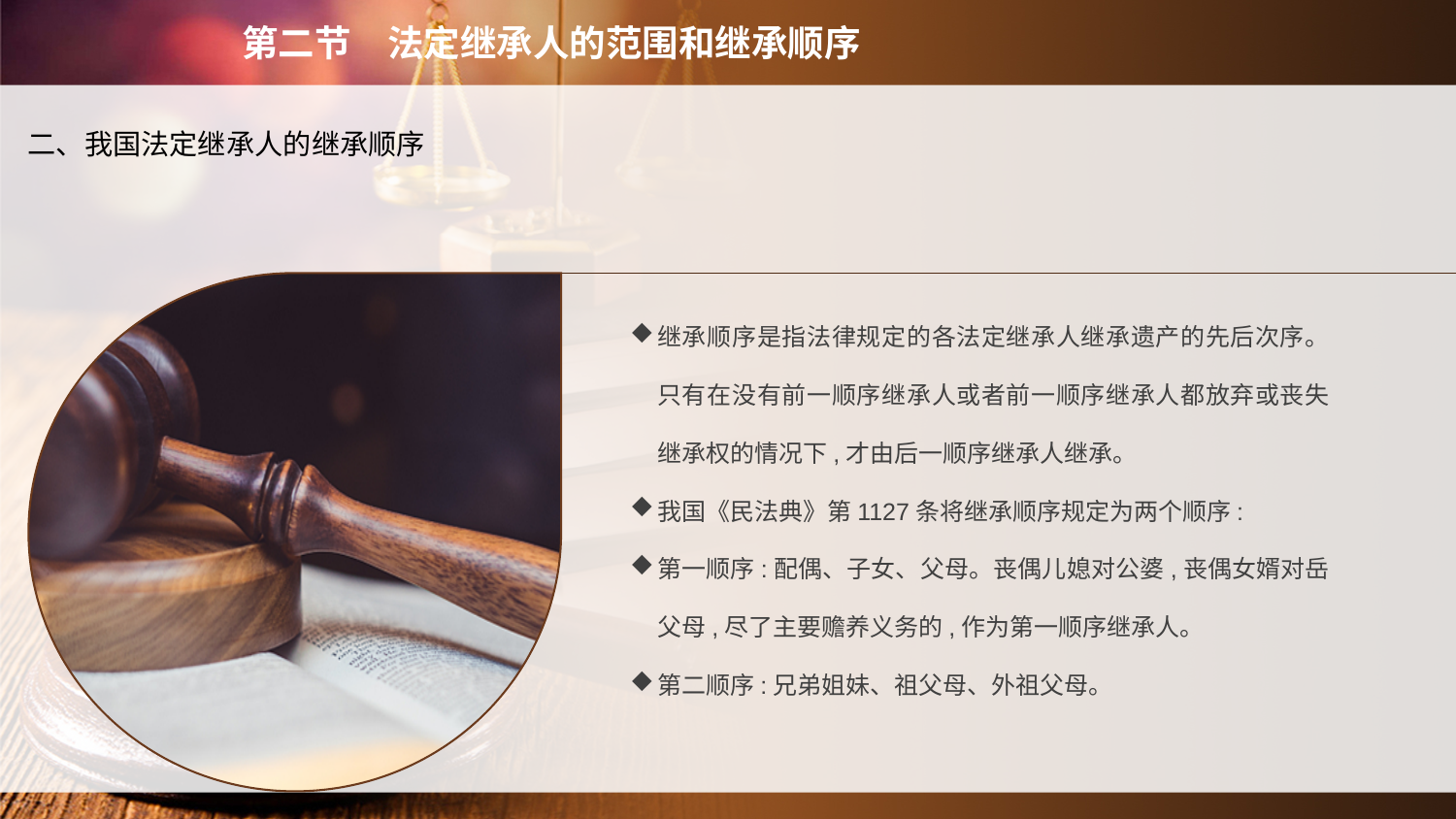

第二节　法定继承人的范围和继承顺序
二、我国法定继承人的继承顺序

继承顺序是指法律规定的各法定继承人继承遗产的先后次序。只有在没有前一顺序继承人或者前一顺序继承人都放弃或丧失继承权的情况下,才由后一顺序继承人继承。
我国《民法典》第1127条将继承顺序规定为两个顺序:
第一顺序:配偶、子女、父母。丧偶儿媳对公婆,丧偶女婿对岳父母,尽了主要赡养义务的,作为第一顺序继承人。
第二顺序:兄弟姐妹、祖父母、外祖父母。